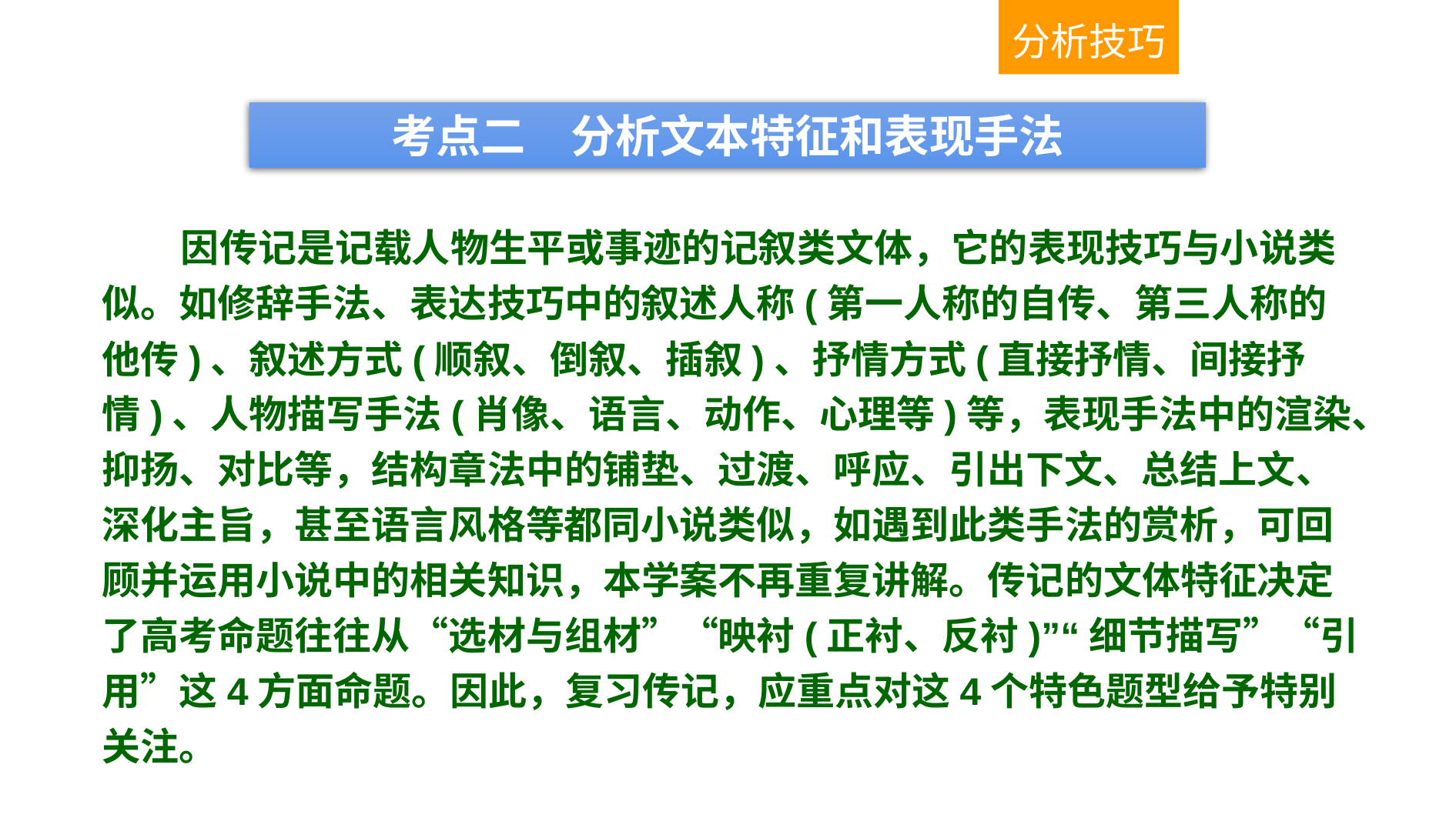

分析技巧
考点二　分析文本特征和表现手法
        因传记是记载人物生平或事迹的记叙类文体，它的表现技巧与小说类似。如修辞手法、表达技巧中的叙述人称(第一人称的自传、第三人称的他传)、叙述方式(顺叙、倒叙、插叙)、抒情方式(直接抒情、间接抒情)、人物描写手法(肖像、语言、动作、心理等)等，表现手法中的渲染、抑扬、对比等，结构章法中的铺垫、过渡、呼应、引出下文、总结上文、深化主旨，甚至语言风格等都同小说类似，如遇到此类手法的赏析，可回顾并运用小说中的相关知识，本学案不再重复讲解。传记的文体特征决定了高考命题往往从“选材与组材”“映衬(正衬、反衬)”“细节描写”“引用”这4方面命题。因此，复习传记，应重点对这4个特色题型给予特别关注。